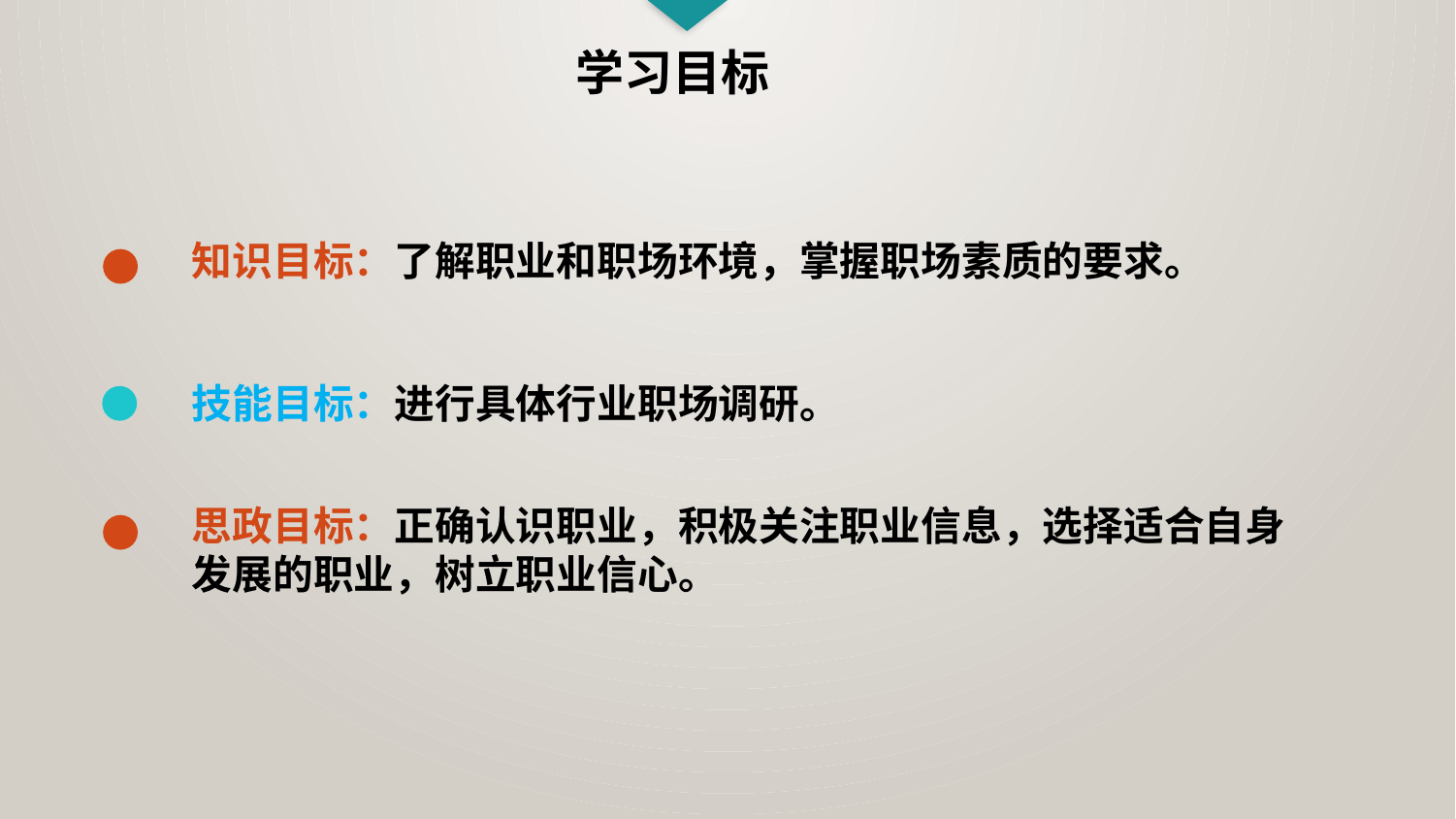

学习目标
知识目标：了解职业和职场环境，掌握职场素质的要求。

技能目标：进行具体行业职场调研。

思政目标：正确认识职业，积极关注职业信息，选择适合自身发展的职业，树立职业信心。

3